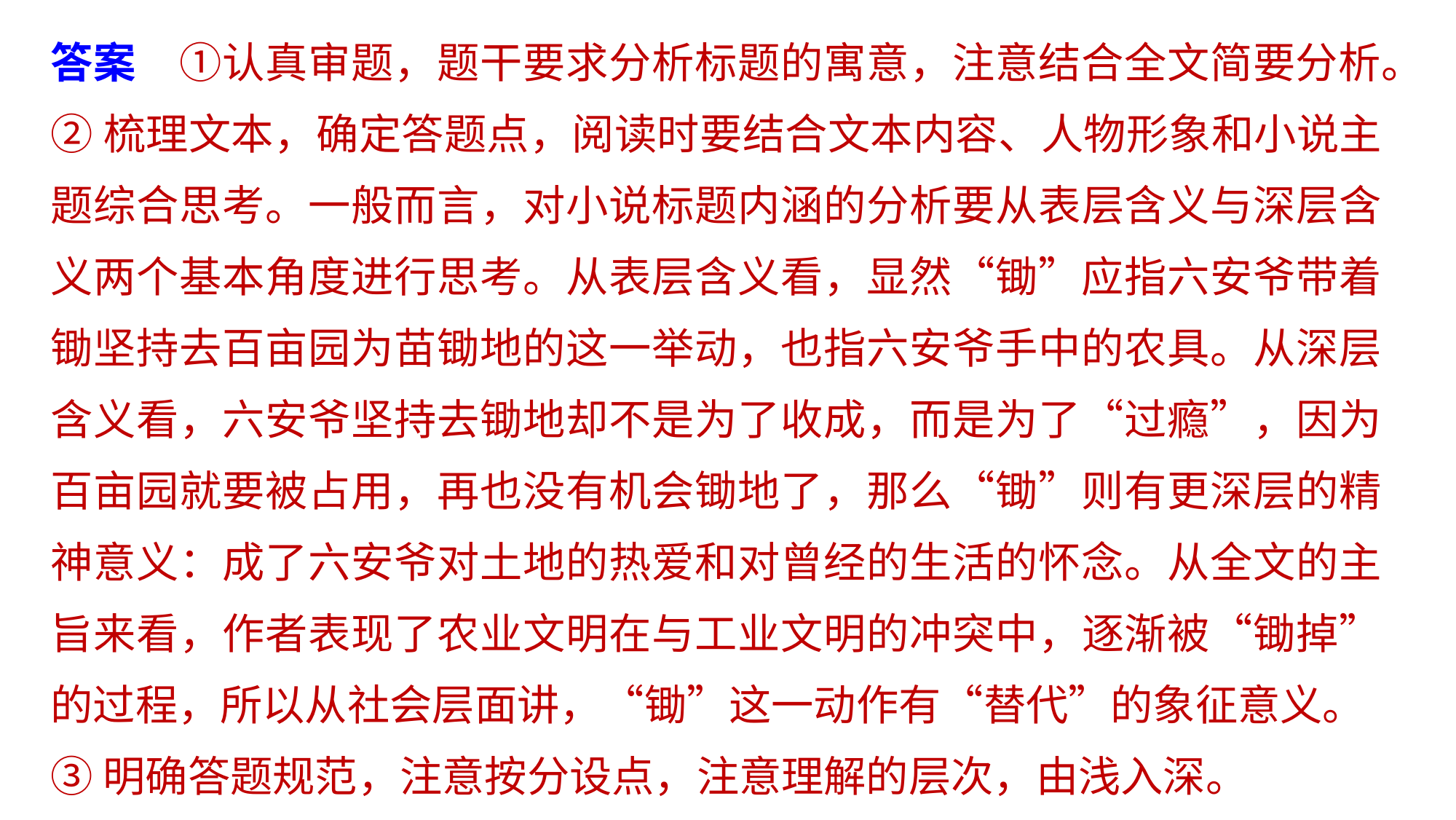

答案　①认真审题，题干要求分析标题的寓意，注意结合全文简要分析。
②梳理文本，确定答题点，阅读时要结合文本内容、人物形象和小说主题综合思考。一般而言，对小说标题内涵的分析要从表层含义与深层含义两个基本角度进行思考。从表层含义看，显然“锄”应指六安爷带着锄坚持去百亩园为苗锄地的这一举动，也指六安爷手中的农具。从深层含义看，六安爷坚持去锄地却不是为了收成，而是为了“过瘾”，因为百亩园就要被占用，再也没有机会锄地了，那么“锄”则有更深层的精神意义：成了六安爷对土地的热爱和对曾经的生活的怀念。从全文的主旨来看，作者表现了农业文明在与工业文明的冲突中，逐渐被“锄掉”的过程，所以从社会层面讲，“锄”这一动作有“替代”的象征意义。
③明确答题规范，注意按分设点，注意理解的层次，由浅入深。